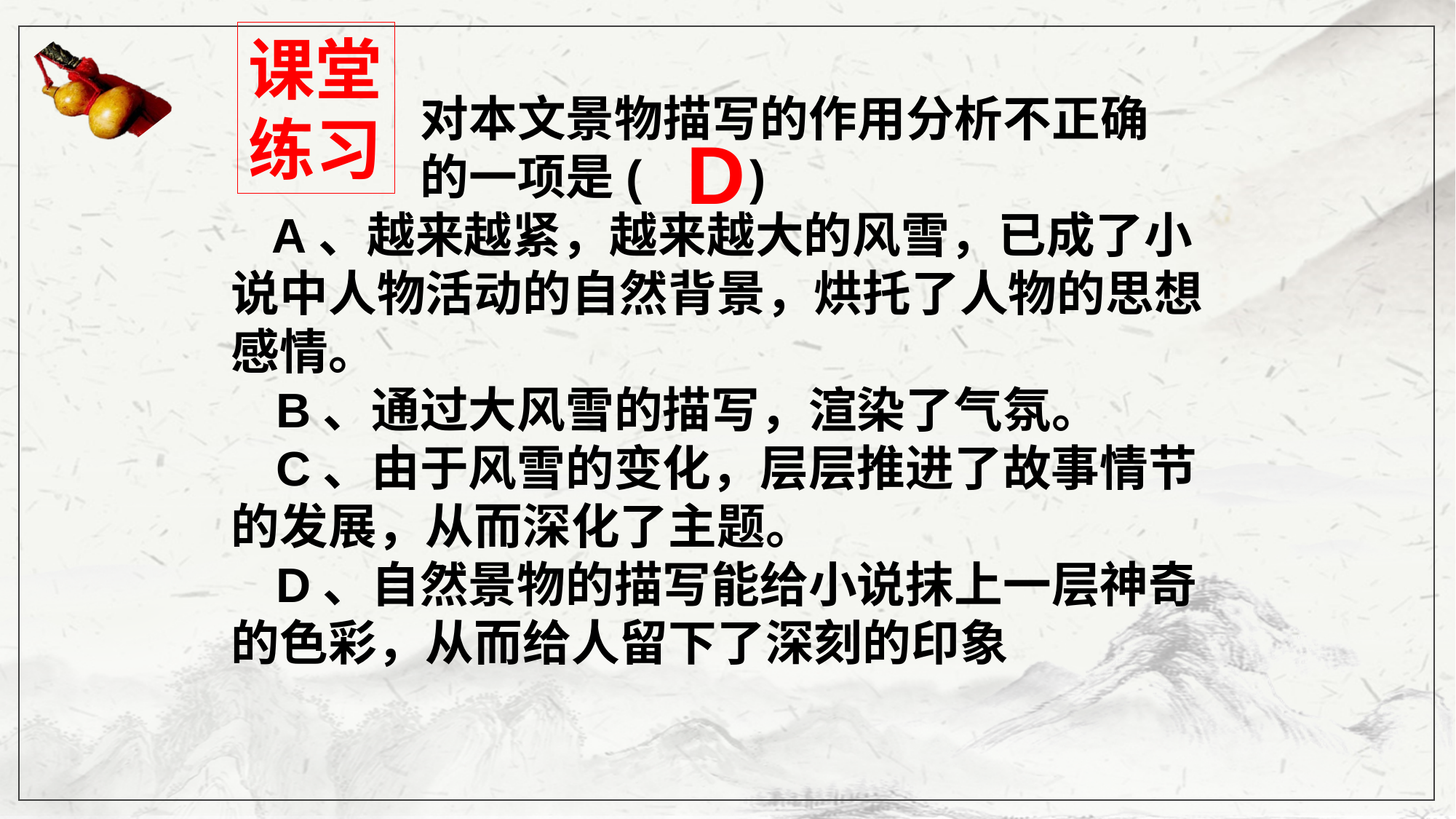

#

课堂练习
                对本文景物描写的作用分析不正确
                的一项是(        )
   A、越来越紧，越来越大的风雪，已成了小说中人物活动的自然背景，烘托了人物的思想感情。 
   B、通过大风雪的描写，渲染了气氛。 
   C、由于风雪的变化，层层推进了故事情节的发展，从而深化了主题。 
   D、自然景物的描写能给小说抹上一层神奇的色彩，从而给人留下了深刻的印象
D